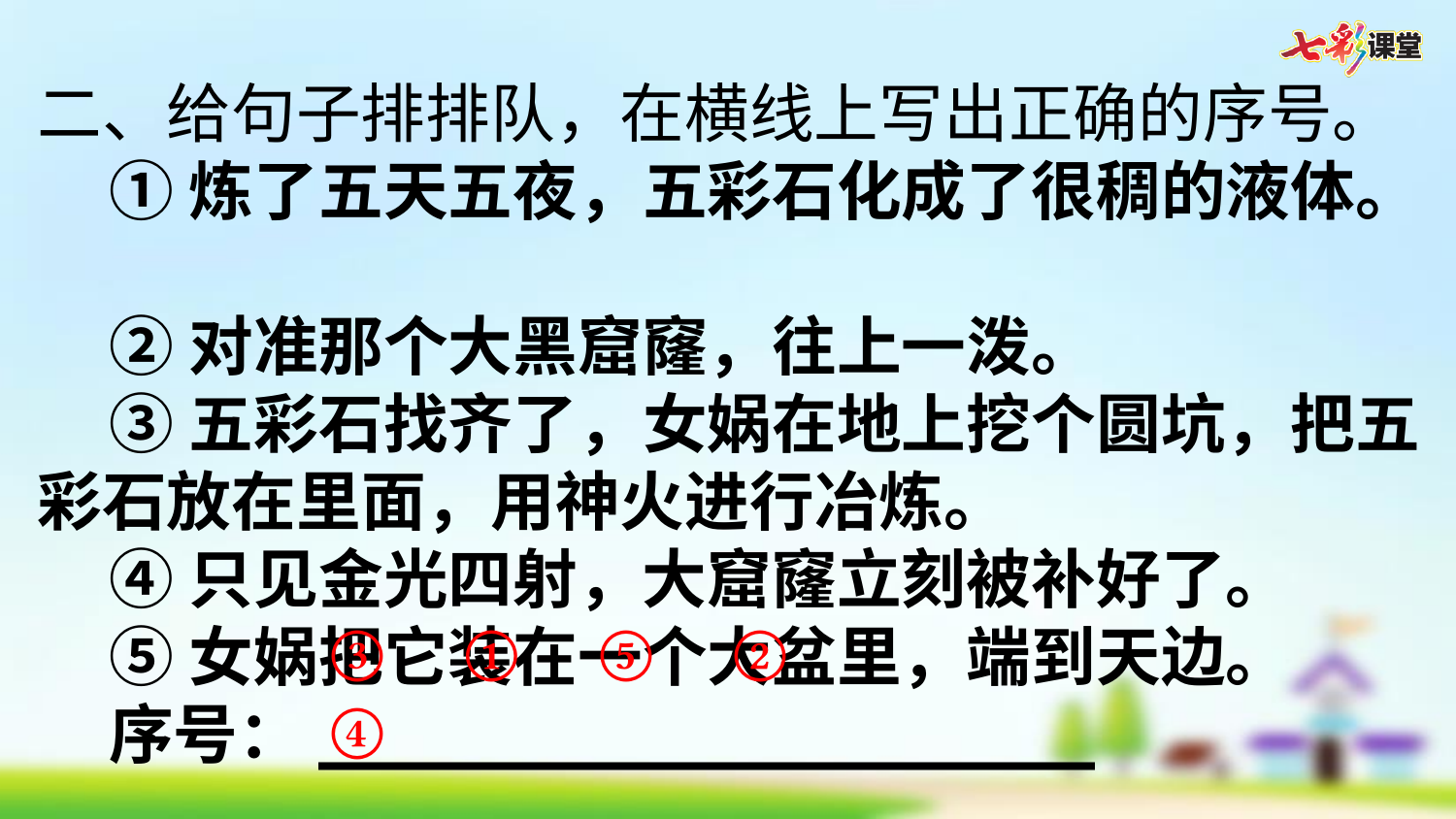

二、给句子排排队，在横线上写出正确的序号。
①炼了五天五夜，五彩石化成了很稠的液体。
②对准那个大黑窟窿，往上一泼。
③五彩石找齐了，女娲在地上挖个圆坑，把五彩石放在里面，用神火进行冶炼。
④只见金光四射，大窟窿立刻被补好了。
⑤女娲把它装在一个大盆里，端到天边。
序号：____________________
③  ①  ⑤  ②  ④